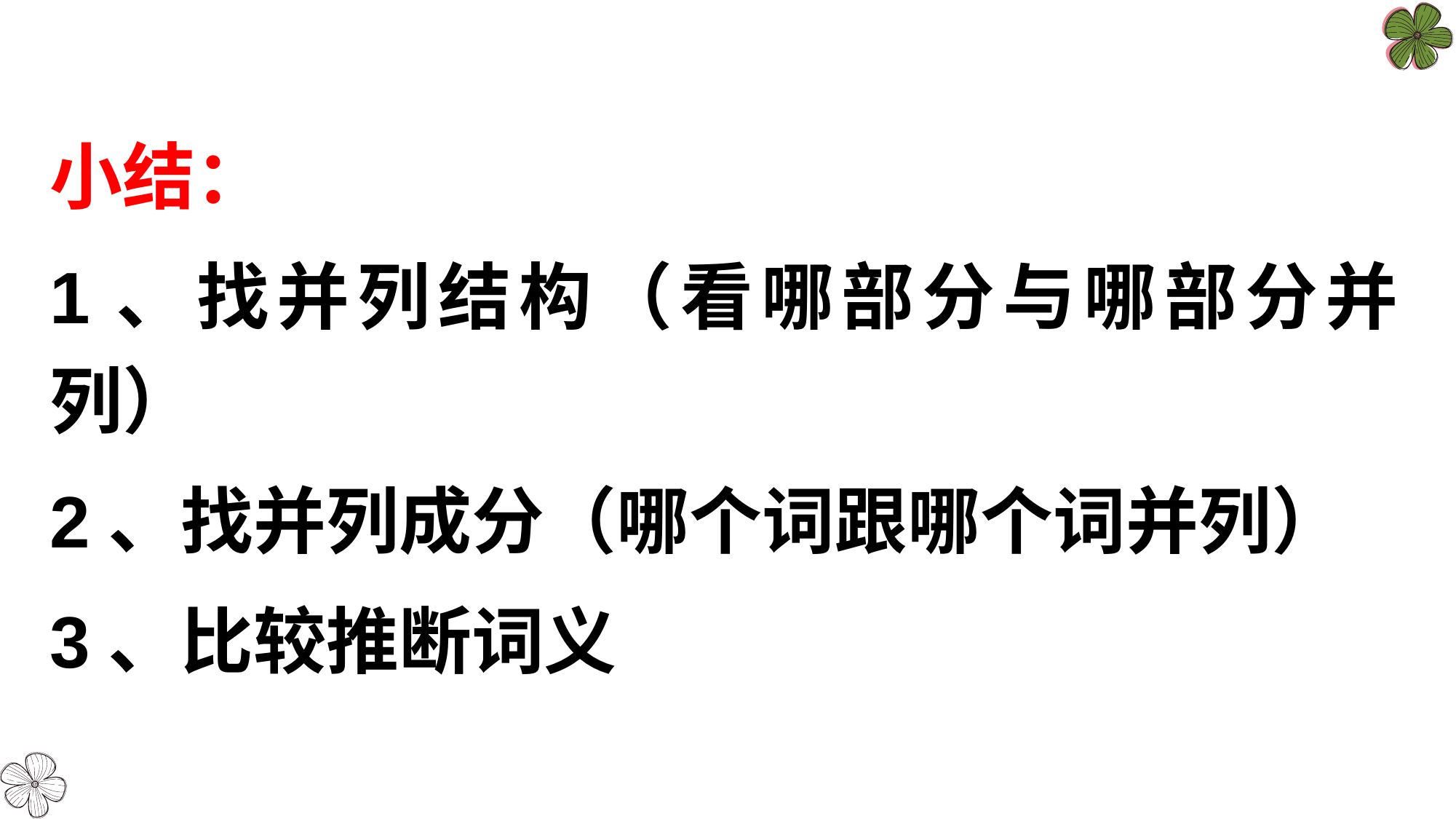

小结：
1、找并列结构（看哪部分与哪部分并列）
2、找并列成分（哪个词跟哪个词并列）
3、比较推断词义